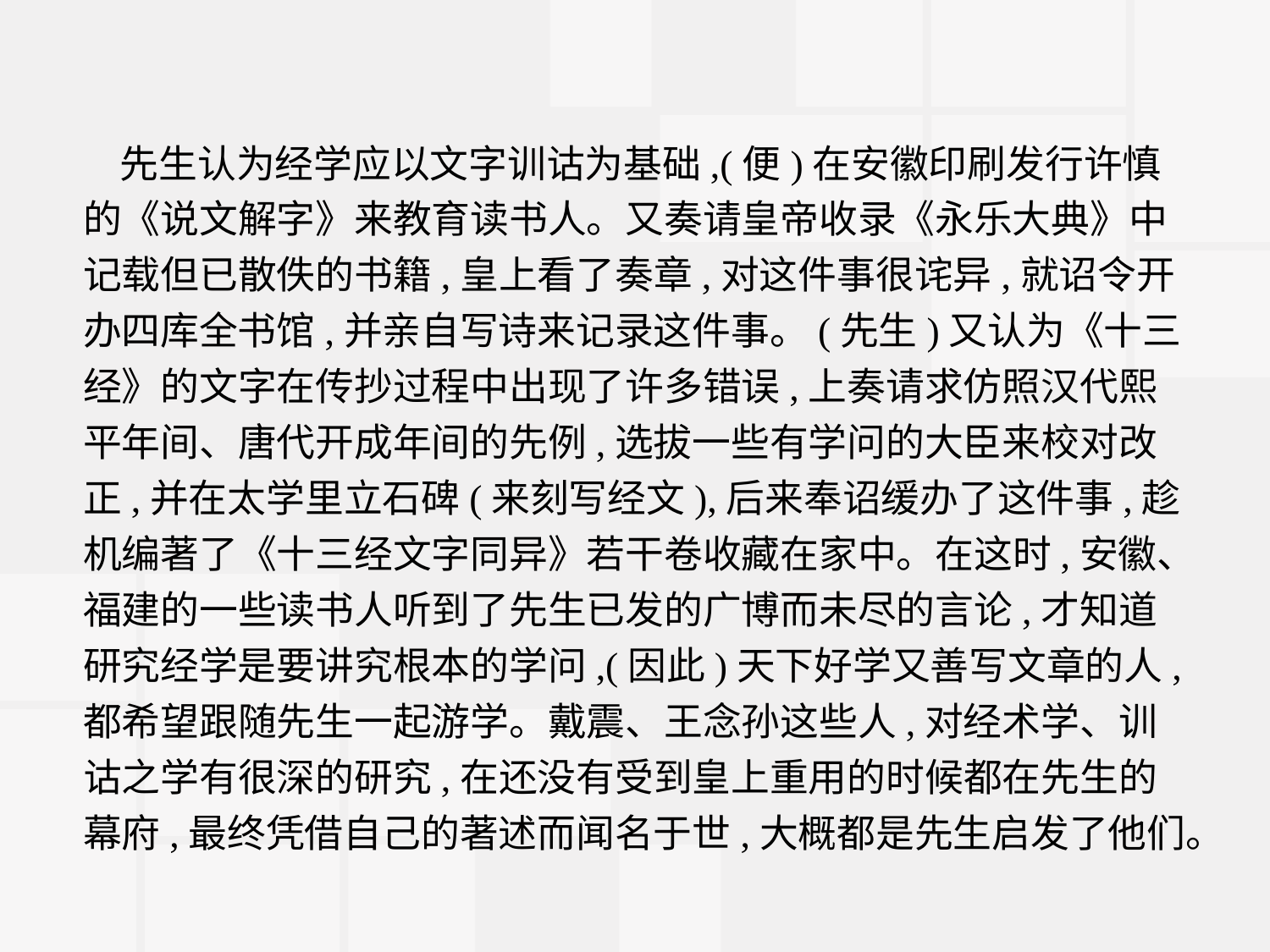

先生认为经学应以文字训诂为基础,(便)在安徽印刷发行许慎的《说文解字》来教育读书人。又奏请皇帝收录《永乐大典》中记载但已散佚的书籍,皇上看了奏章,对这件事很诧异,就诏令开办四库全书馆,并亲自写诗来记录这件事。(先生)又认为《十三经》的文字在传抄过程中出现了许多错误,上奏请求仿照汉代熙平年间、唐代开成年间的先例,选拔一些有学问的大臣来校对改正,并在太学里立石碑(来刻写经文),后来奉诏缓办了这件事,趁机编著了《十三经文字同异》若干卷收藏在家中。在这时,安徽、福建的一些读书人听到了先生已发的广博而未尽的言论,才知道研究经学是要讲究根本的学问,(因此)天下好学又善写文章的人,都希望跟随先生一起游学。戴震、王念孙这些人,对经术学、训诂之学有很深的研究,在还没有受到皇上重用的时候都在先生的幕府,最终凭借自己的著述而闻名于世,大概都是先生启发了他们。